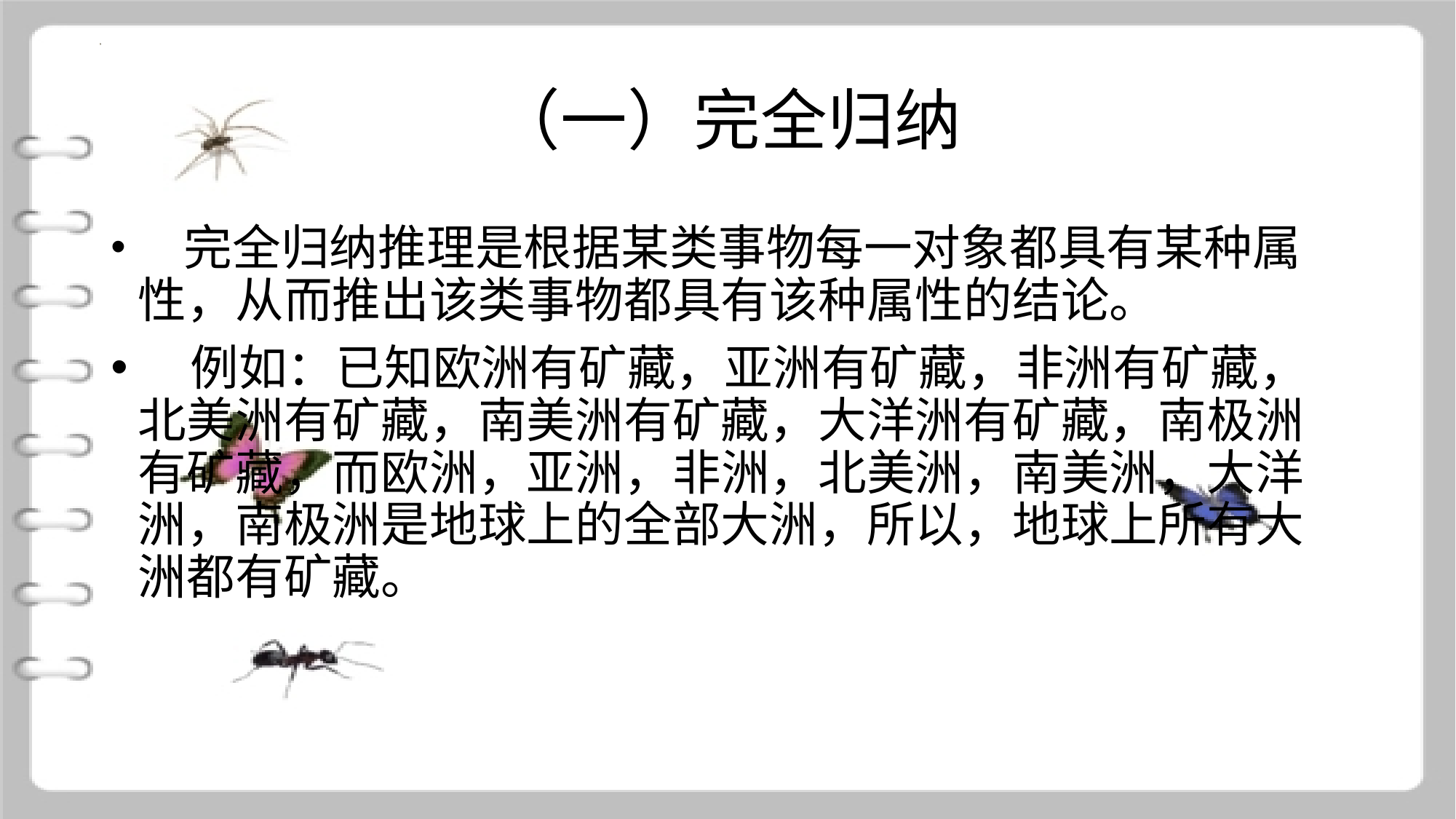

# （一）完全归纳
   完全归纳推理是根据某类事物每一对象都具有某种属性，从而推出该类事物都具有该种属性的结论。
   例如：已知欧洲有矿藏，亚洲有矿藏，非洲有矿藏，北美洲有矿藏，南美洲有矿藏，大洋洲有矿藏，南极洲有矿藏，而欧洲，亚洲，非洲，北美洲，南美洲，大洋洲，南极洲是地球上的全部大洲，所以，地球上所有大洲都有矿藏。